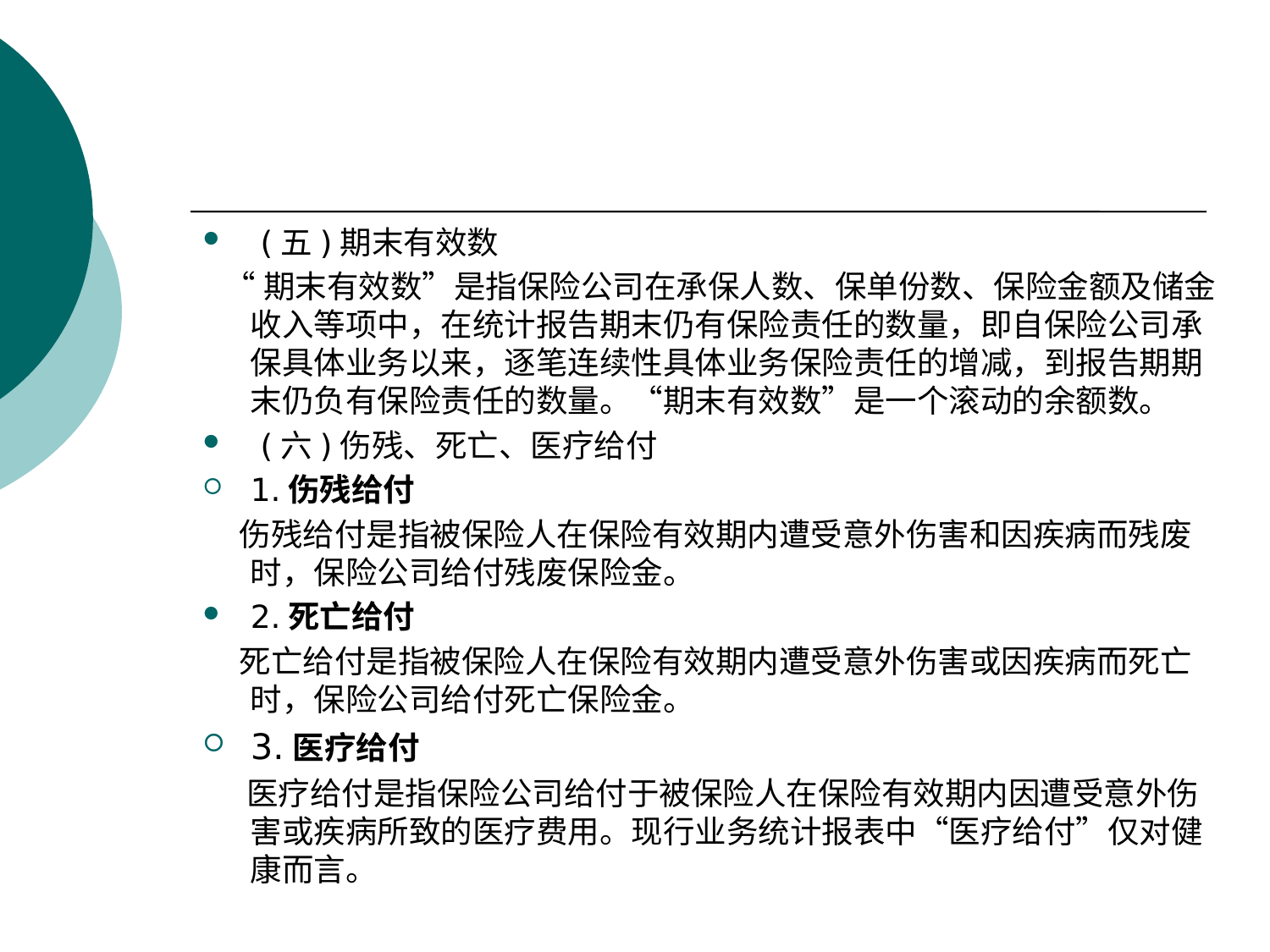

#
 (五)期末有效数
   “期末有效数”是指保险公司在承保人数、保单份数、保险金额及储金收入等项中，在统计报告期末仍有保险责任的数量，即自保险公司承保具体业务以来，逐笔连续性具体业务保险责任的增减，到报告期期末仍负有保险责任的数量。“期末有效数”是一个滚动的余额数。
 (六)伤残、死亡、医疗给付
1.伤残给付
    伤残给付是指被保险人在保险有效期内遭受意外伤害和因疾病而残废时，保险公司给付残废保险金。
2.死亡给付
    死亡给付是指被保险人在保险有效期内遭受意外伤害或因疾病而死亡时，保险公司给付死亡保险金。
3.医疗给付
     医疗给付是指保险公司给付于被保险人在保险有效期内因遭受意外伤害或疾病所致的医疗费用。现行业务统计报表中“医疗给付”仅对健康而言。